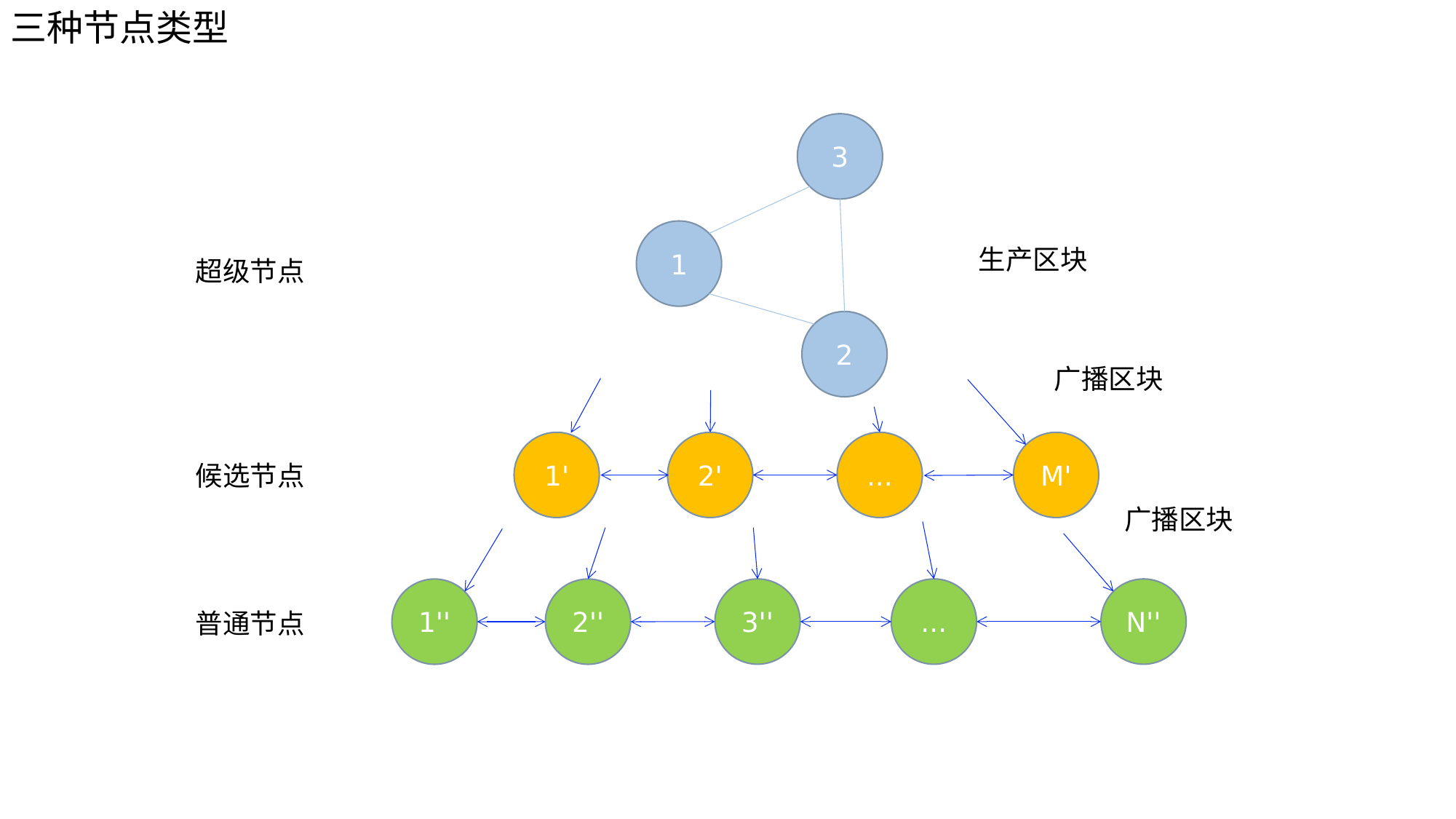

三种节点类型
3
1
生产区块
超级节点
2
广播区块
1'
2'
...
M'
候选节点
广播区块
3''
...
N''
1''
2''
普通节点